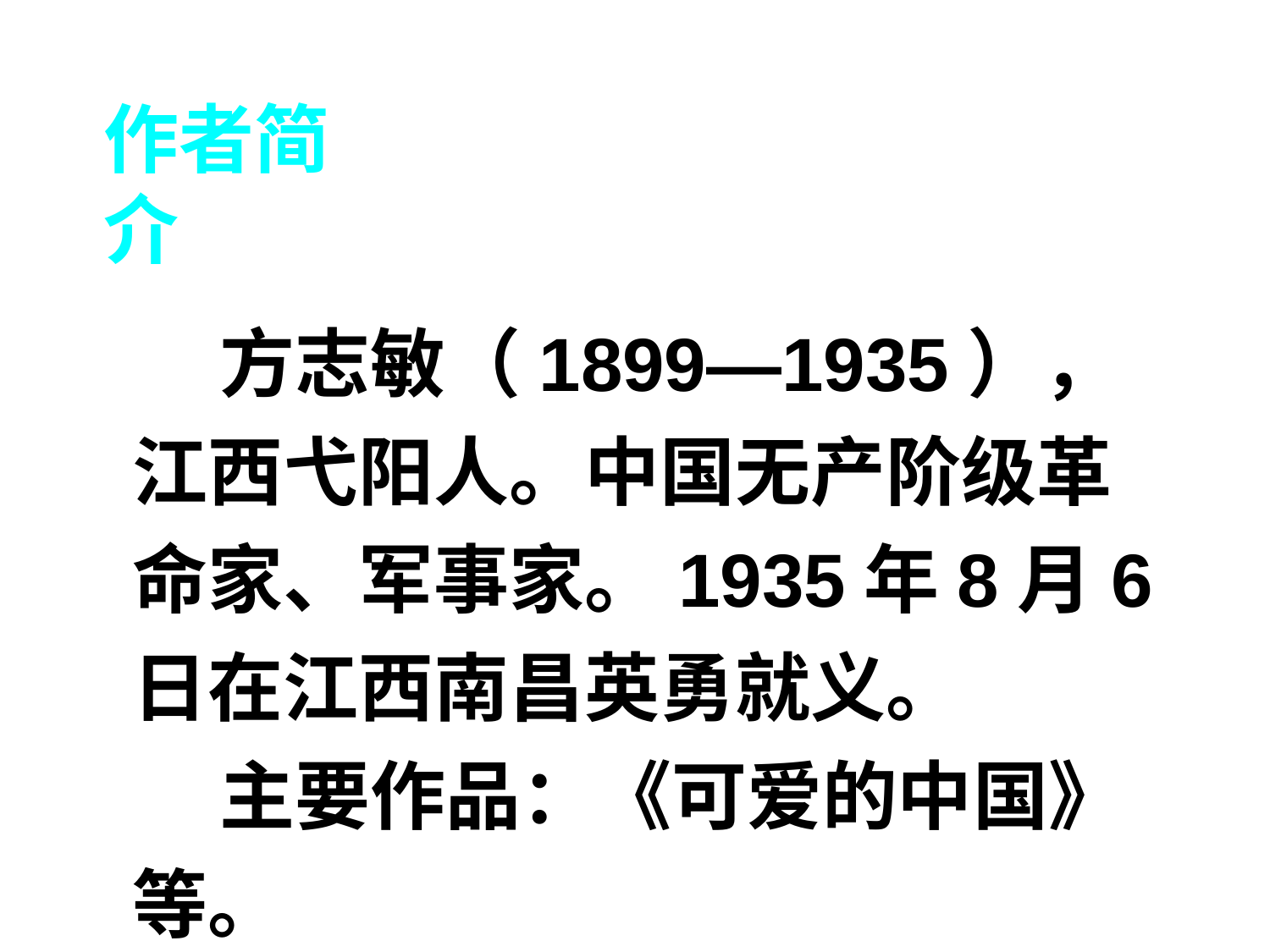

作者简介
    方志敏（1899—1935），江西弋阳人。中国无产阶级革命家、军事家。1935年8月6日在江西南昌英勇就义。
    主要作品：《可爱的中国》等。